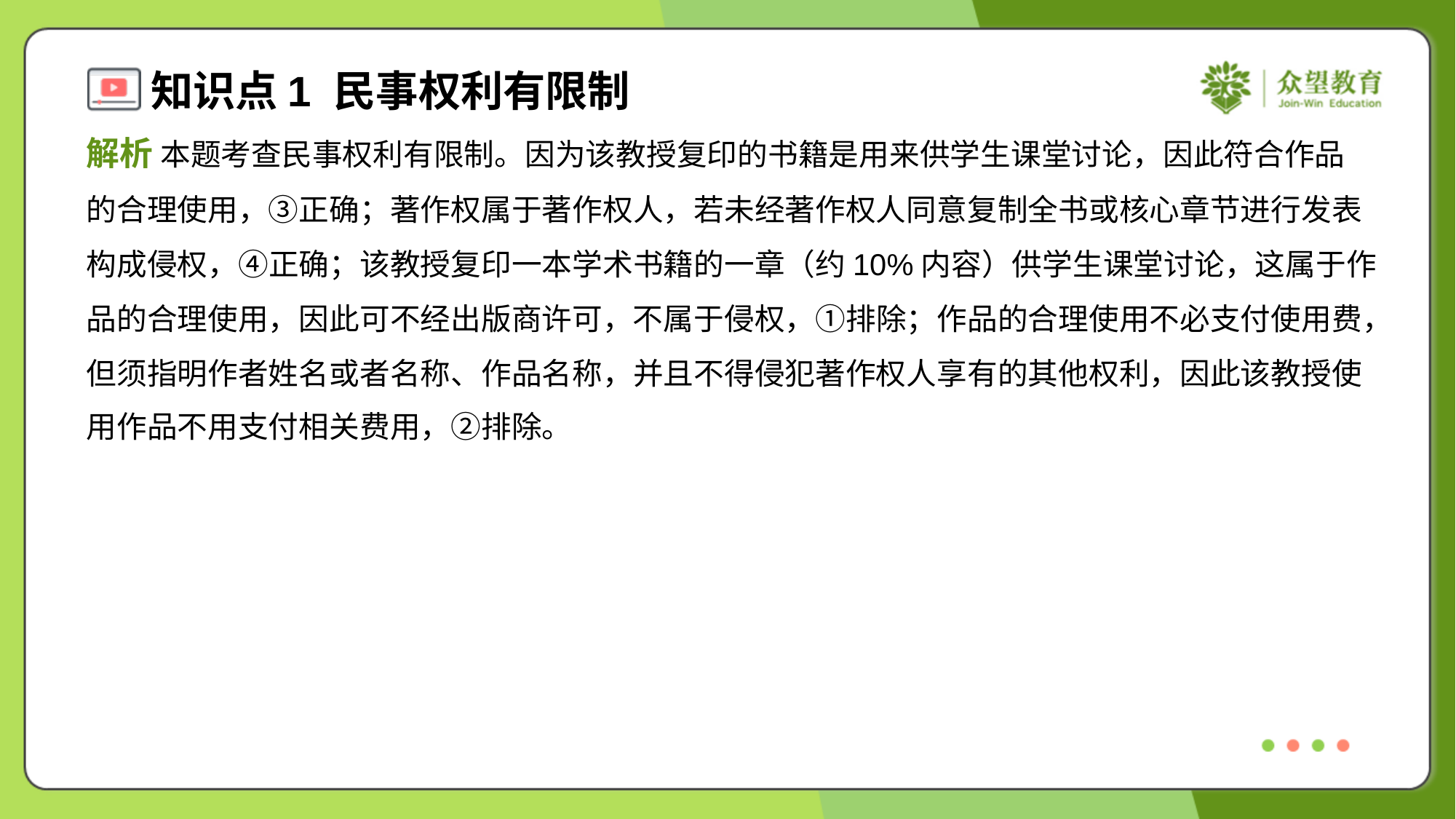

解析 本题考查民事权利有限制。因为该教授复印的书籍是用来供学生课堂讨论，因此符合作品
的合理使用，③正确；著作权属于著作权人，若未经著作权人同意复制全书或核心章节进行发表
构成侵权，④正确；该教授复印一本学术书籍的一章（约10%内容）供学生课堂讨论，这属于作
品的合理使用，因此可不经出版商许可，不属于侵权，①排除；作品的合理使用不必支付使用费，
但须指明作者姓名或者名称、作品名称，并且不得侵犯著作权人享有的其他权利，因此该教授使
用作品不用支付相关费用，②排除。